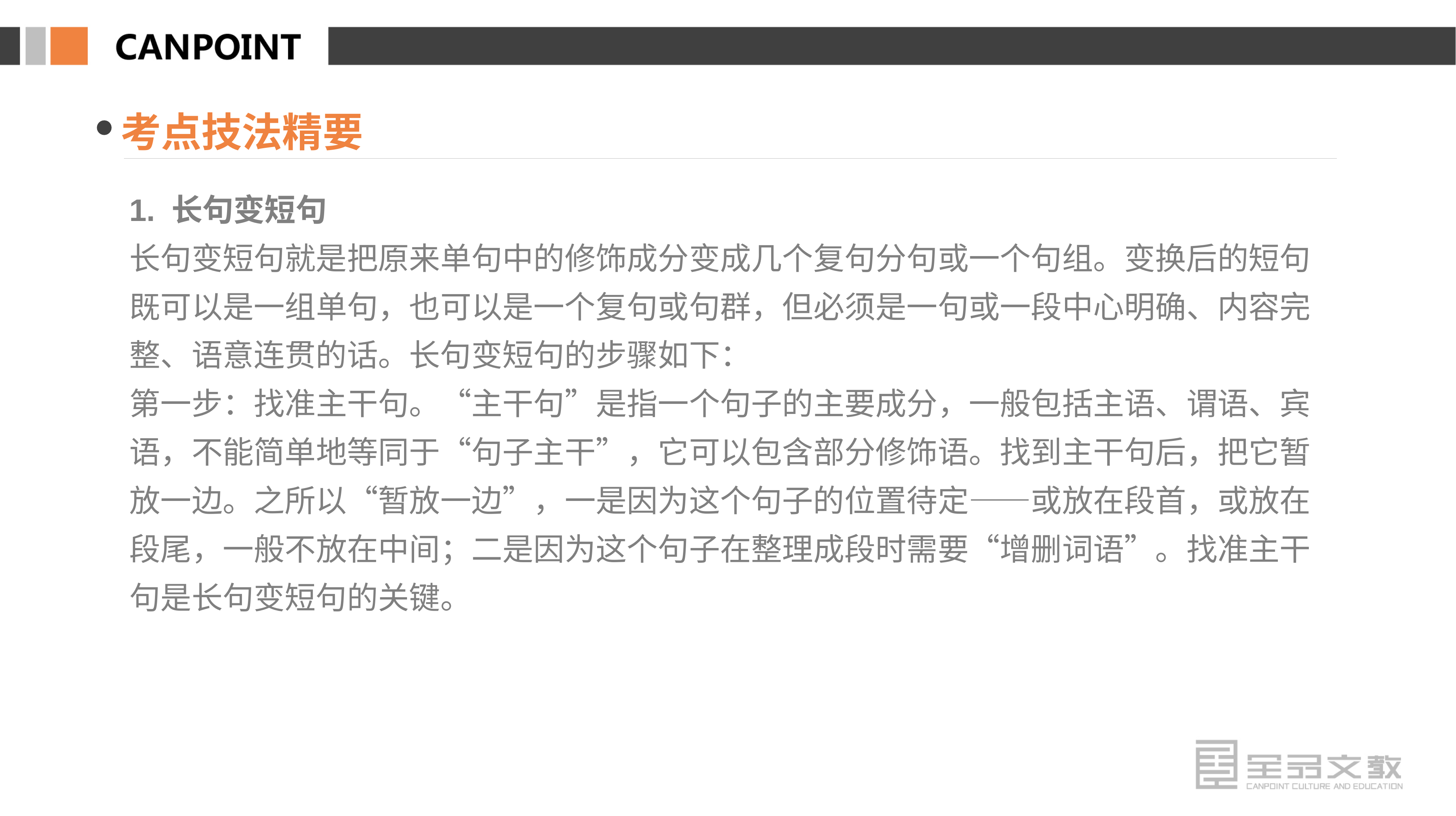

考点技法精要

1. 长句变短句
长句变短句就是把原来单句中的修饰成分变成几个复句分句或一个句组。变换后的短句既可以是一组单句，也可以是一个复句或句群，但必须是一句或一段中心明确、内容完整、语意连贯的话。长句变短句的步骤如下：
第一步：找准主干句。“主干句”是指一个句子的主要成分，一般包括主语、谓语、宾语，不能简单地等同于“句子主干”，它可以包含部分修饰语。找到主干句后，把它暂放一边。之所以“暂放一边”，一是因为这个句子的位置待定——或放在段首，或放在段尾，一般不放在中间；二是因为这个句子在整理成段时需要“增删词语”。找准主干句是长句变短句的关键。